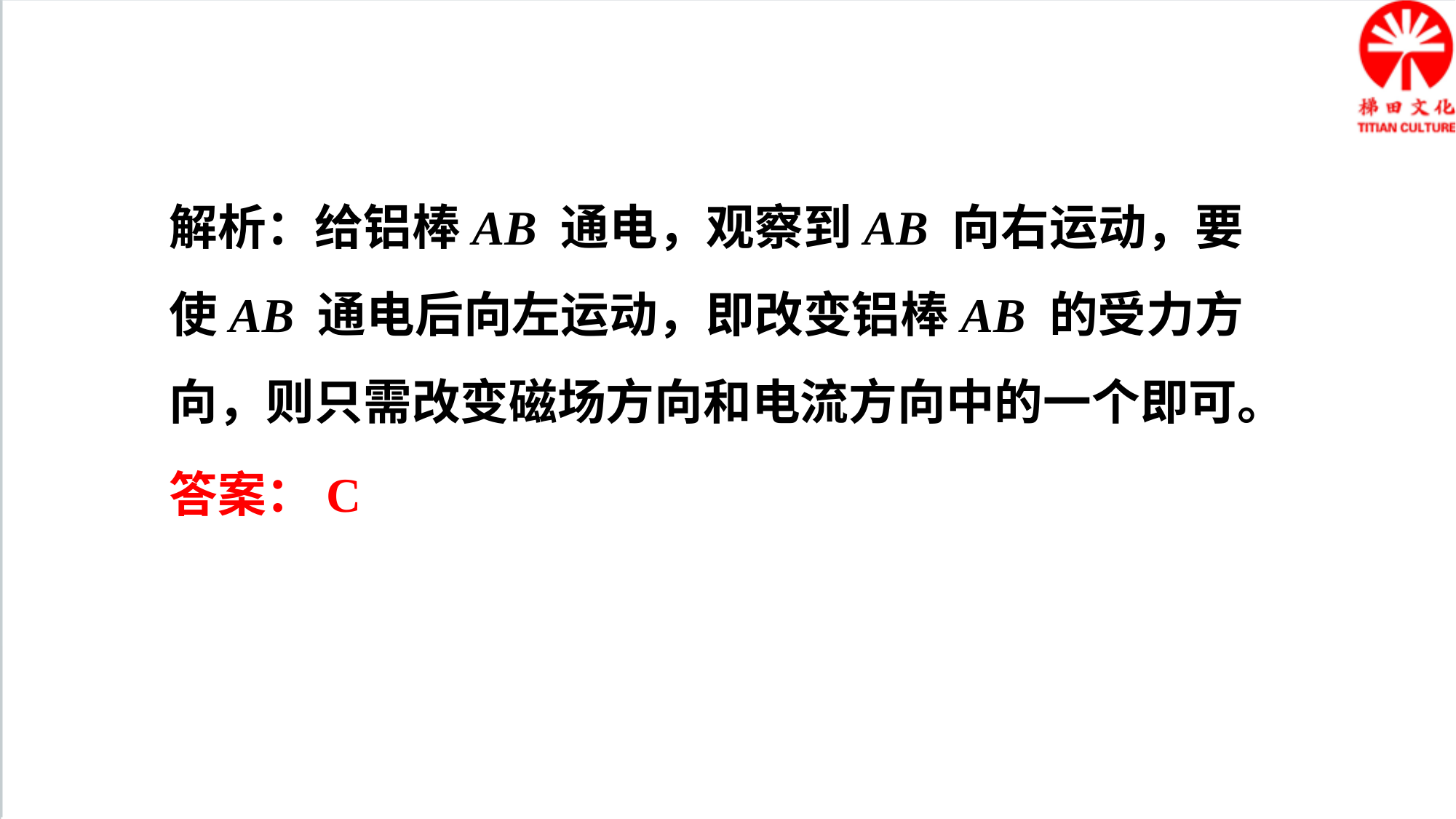

解析：给铝棒AB 通电，观察到AB 向右运动，要使AB 通电后向左运动，即改变铝棒AB 的受力方向，则只需改变磁场方向和电流方向中的一个即可。
答案：C